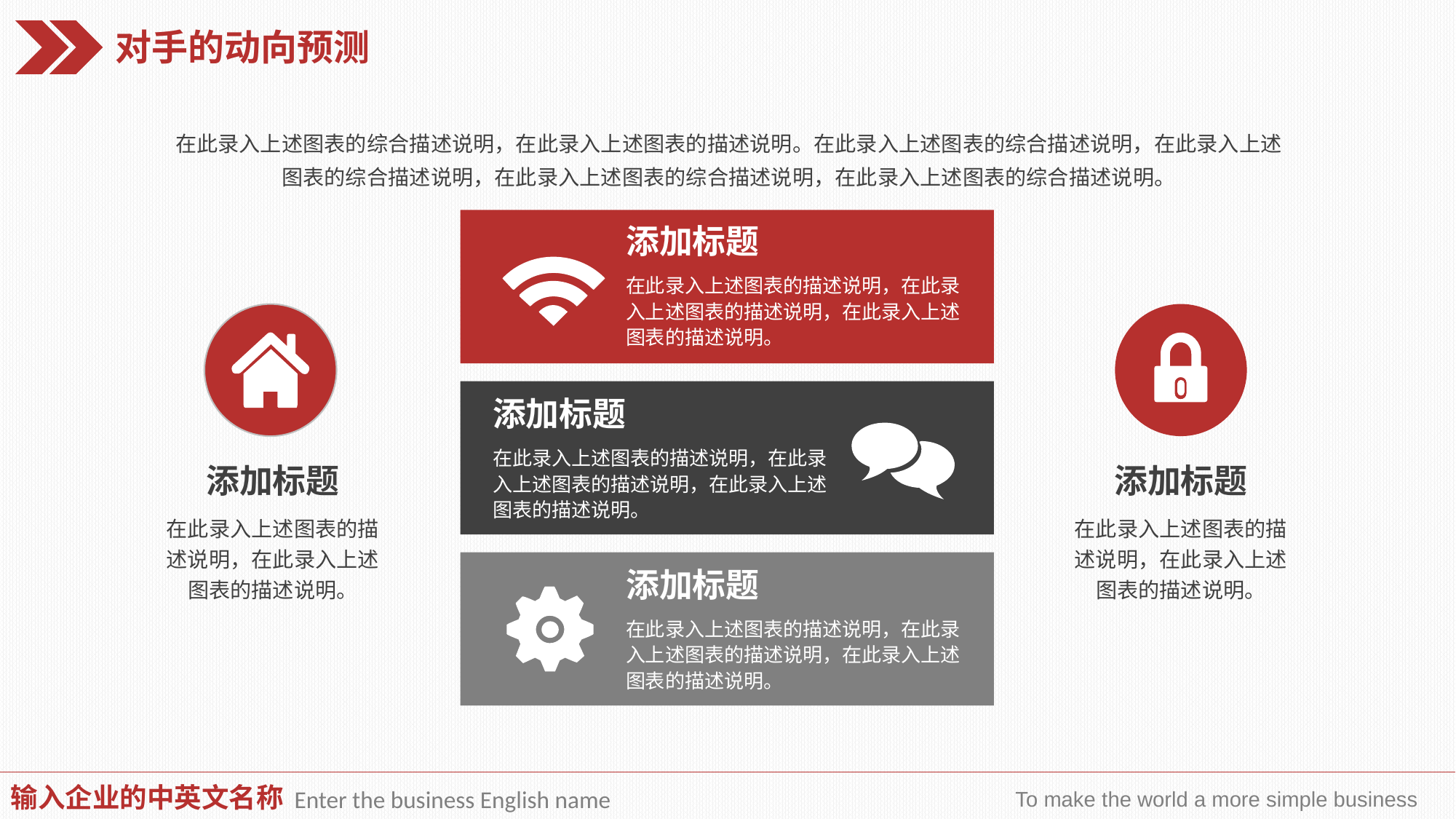

对手的动向预测

在此录入上述图表的综合描述说明，在此录入上述图表的描述说明。在此录入上述图表的综合描述说明，在此录入上述图表的综合描述说明，在此录入上述图表的综合描述说明，在此录入上述图表的综合描述说明。

添加标题

在此录入上述图表的描述说明，在此录入上述图表的描述说明，在此录入上述图表的描述说明。

添加标题

在此录入上述图表的描述说明，在此录入上述图表的描述说明，在此录入上述图表的描述说明。
添加标题
添加标题
在此录入上述图表的描述说明，在此录入上述图表的描述说明。
在此录入上述图表的描述说明，在此录入上述图表的描述说明。

添加标题

在此录入上述图表的描述说明，在此录入上述图表的描述说明，在此录入上述图表的描述说明。
输入企业的中英文名称
Enter the business English name
To make the world a more simple business